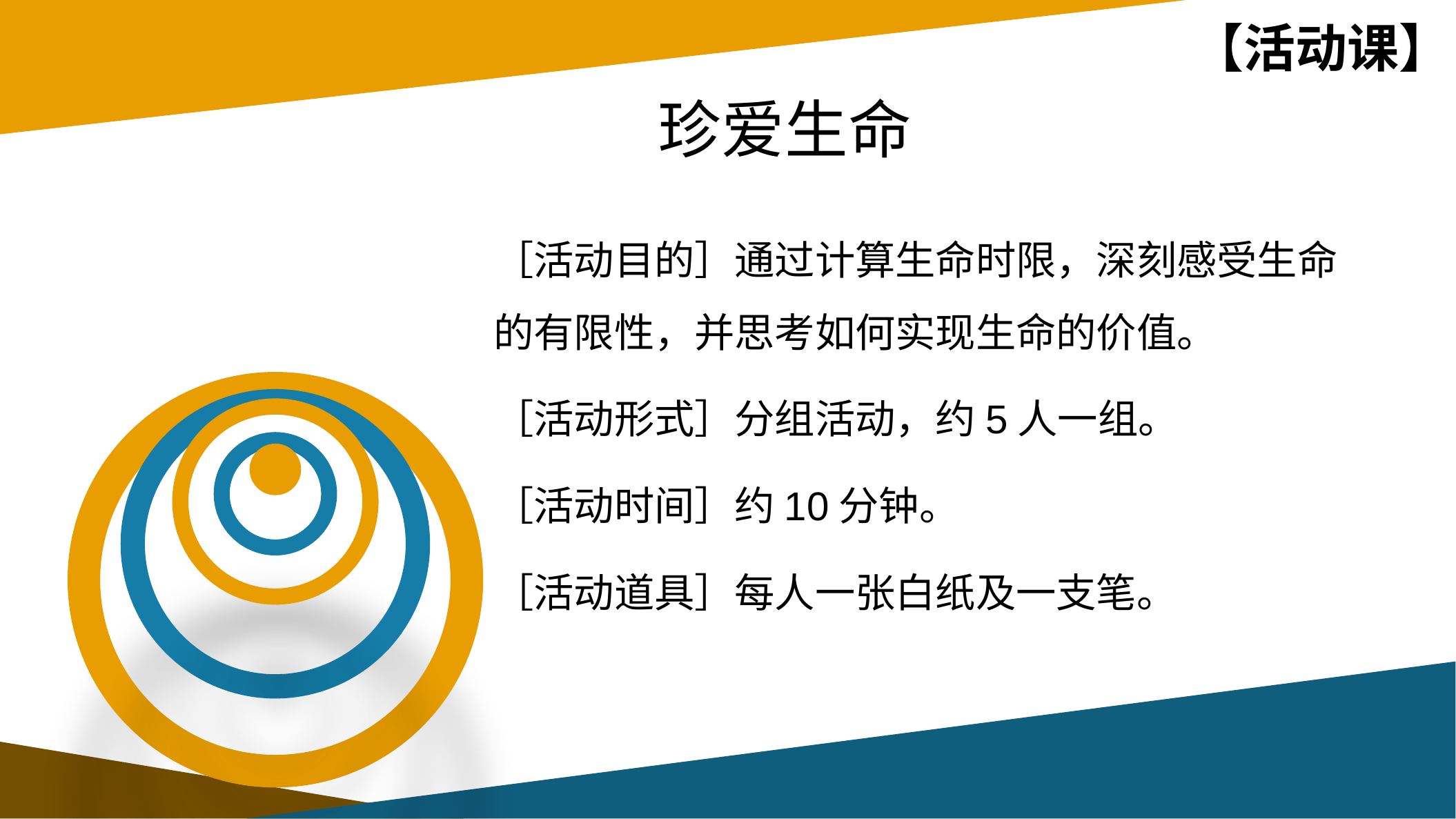

【活动课】
# 珍爱生命
［活动目的］通过计算生命时限，深刻感受生命的有限性，并思考如何实现生命的价值。
［活动形式］分组活动，约5人一组。
［活动时间］约10分钟。
［活动道具］每人一张白纸及一支笔。